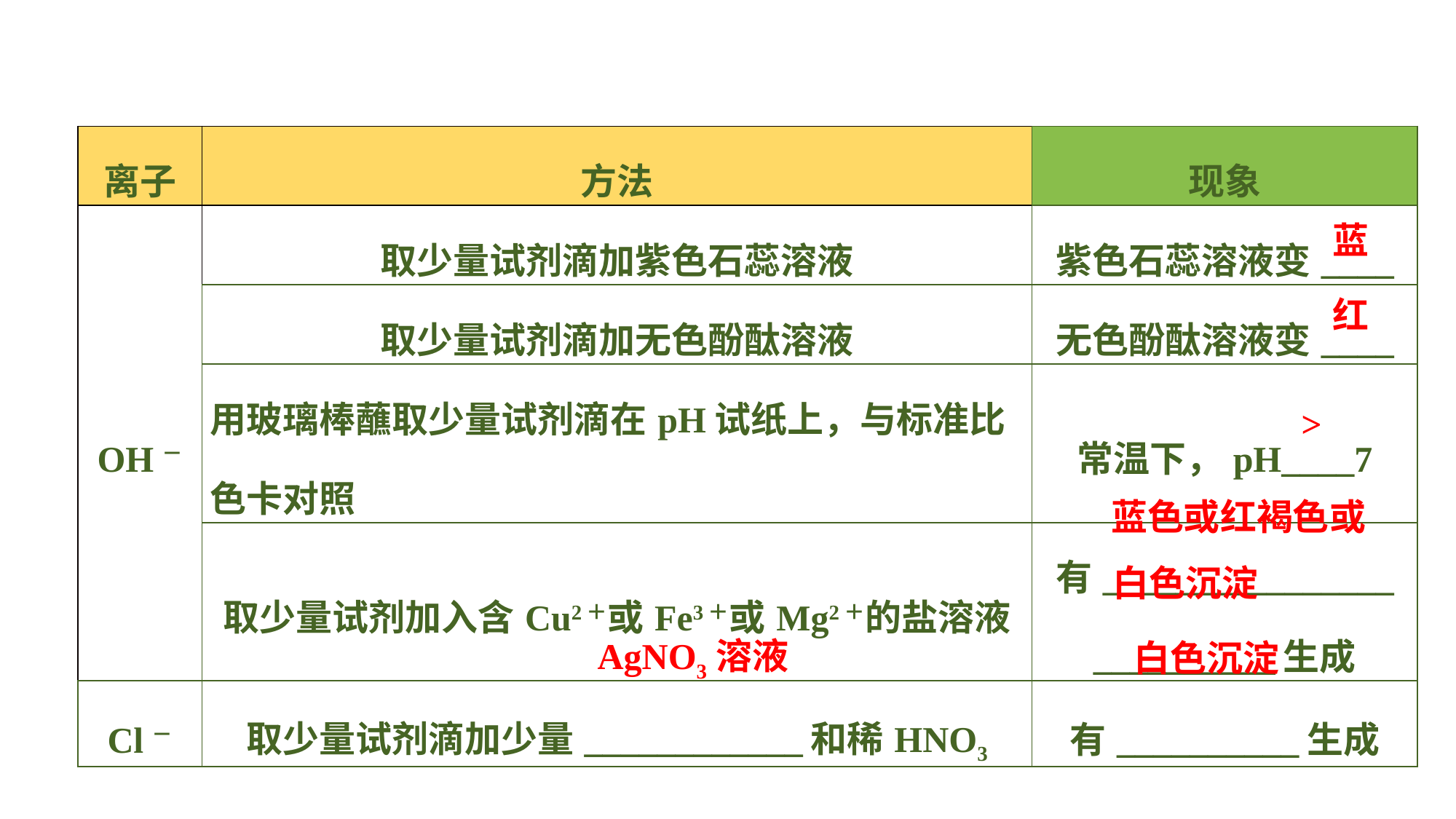

| 离子 | 方法 | 现象 |
| --- | --- | --- |
| OH－ | 取少量试剂滴加紫色石蕊溶液 | 紫色石蕊溶液变\_\_\_\_ |
|  | 取少量试剂滴加无色酚酞溶液 | 无色酚酞溶液变\_\_\_\_ |
|  | 用玻璃棒蘸取少量试剂滴在pH试纸上，与标准比色卡对照 | 常温下，pH\_\_\_\_7 |
|  | 取少量试剂加入含Cu2＋或Fe3＋或Mg2＋的盐溶液 | 有\_\_\_\_\_\_\_\_\_\_\_\_\_\_\_\_ \_\_\_\_\_\_\_\_\_\_生成 |
| Cl－ | 取少量试剂滴加少量\_\_\_\_\_\_\_\_\_\_\_\_和稀HNO3 | 有\_\_\_\_\_\_\_\_\_\_生成 |
蓝
红
>
蓝色或红褐色或
白色沉淀
AgNO3溶液
白色沉淀